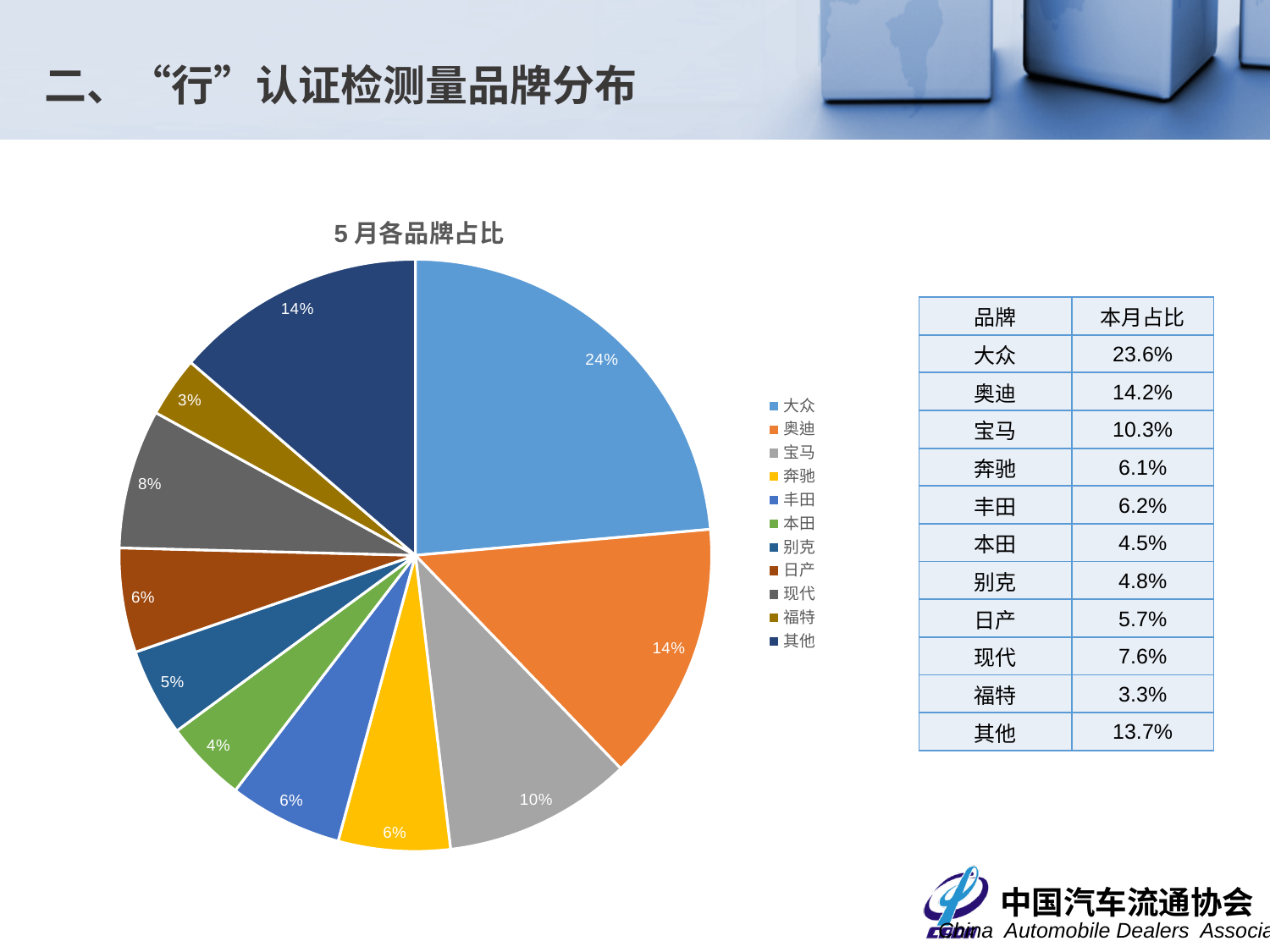

二、“行”认证检测量品牌分布

### Chart: 5月各品牌占比

| Category |  |
|---|---|
| 大众 | 0.236 |
| 奥迪 | 0.142 |
| 宝马 | 0.10300000000000001 |
| 奔驰 | 0.061 |
| 丰田 | 0.062 |
| 本田 | 0.045 |
| 别克 | 0.048 |
| 日产 | 0.057 |
| 现代 | 0.076 |
| 福特 | 0.033 |
| 其他 | 0.137 |
| 品牌 | 本月占比 |
| --- | --- |
| 大众 | 23.6% |
| 奥迪 | 14.2% |
| 宝马 | 10.3% |
| 奔驰 | 6.1% |
| 丰田 | 6.2% |
| 本田 | 4.5% |
| 别克 | 4.8% |
| 日产 | 5.7% |
| 现代 | 7.6% |
| 福特 | 3.3% |
| 其他 | 13.7% |